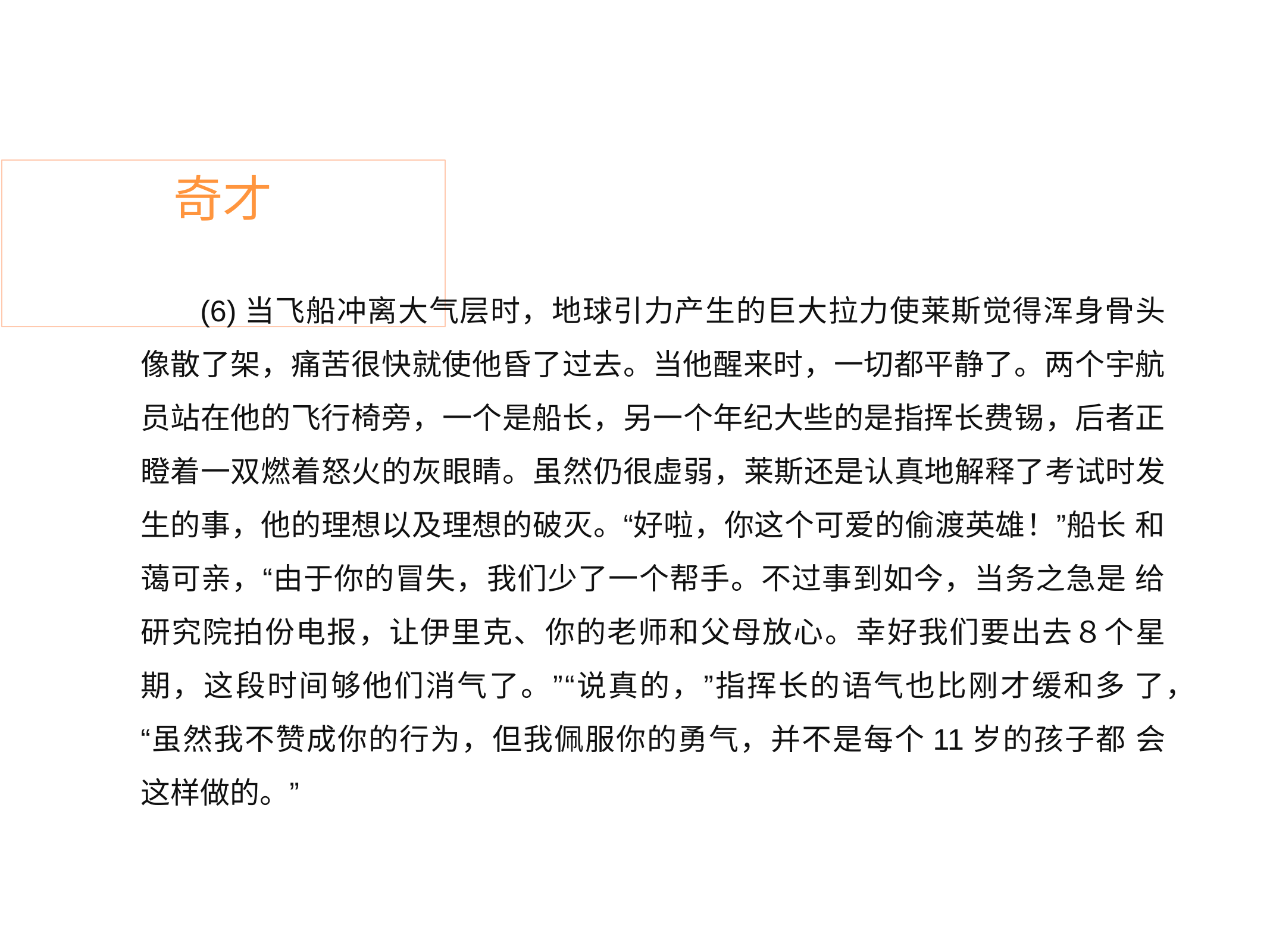

# 奇才
(6)当飞船冲离大气层时，地球引力产生的巨大拉力使莱斯觉得浑身骨头 像散了架，痛苦很快就使他昏了过去。当他醒来时，一切都平静了。两个宇航 员站在他的飞行椅旁，一个是船长，另一个年纪大些的是指挥长费锡，后者正 瞪着一双燃着怒火的灰眼睛。虽然仍很虚弱，莱斯还是认真地解释了考试时发 生的事，他的理想以及理想的破灭。“好啦，你这个可爱的偷渡英雄！”船长 和蔼可亲，“由于你的冒失，我们少了一个帮手。不过事到如今，当务之急是 给研究院拍份电报，让伊里克、你的老师和父母放心。幸好我们要出去８个星 期，这段时间够他们消气了。”“说真的，”指挥长的语气也比刚才缓和多 了，“虽然我不赞成你的行为，但我佩服你的勇气，并不是每个11岁的孩子都 会这样做的。”